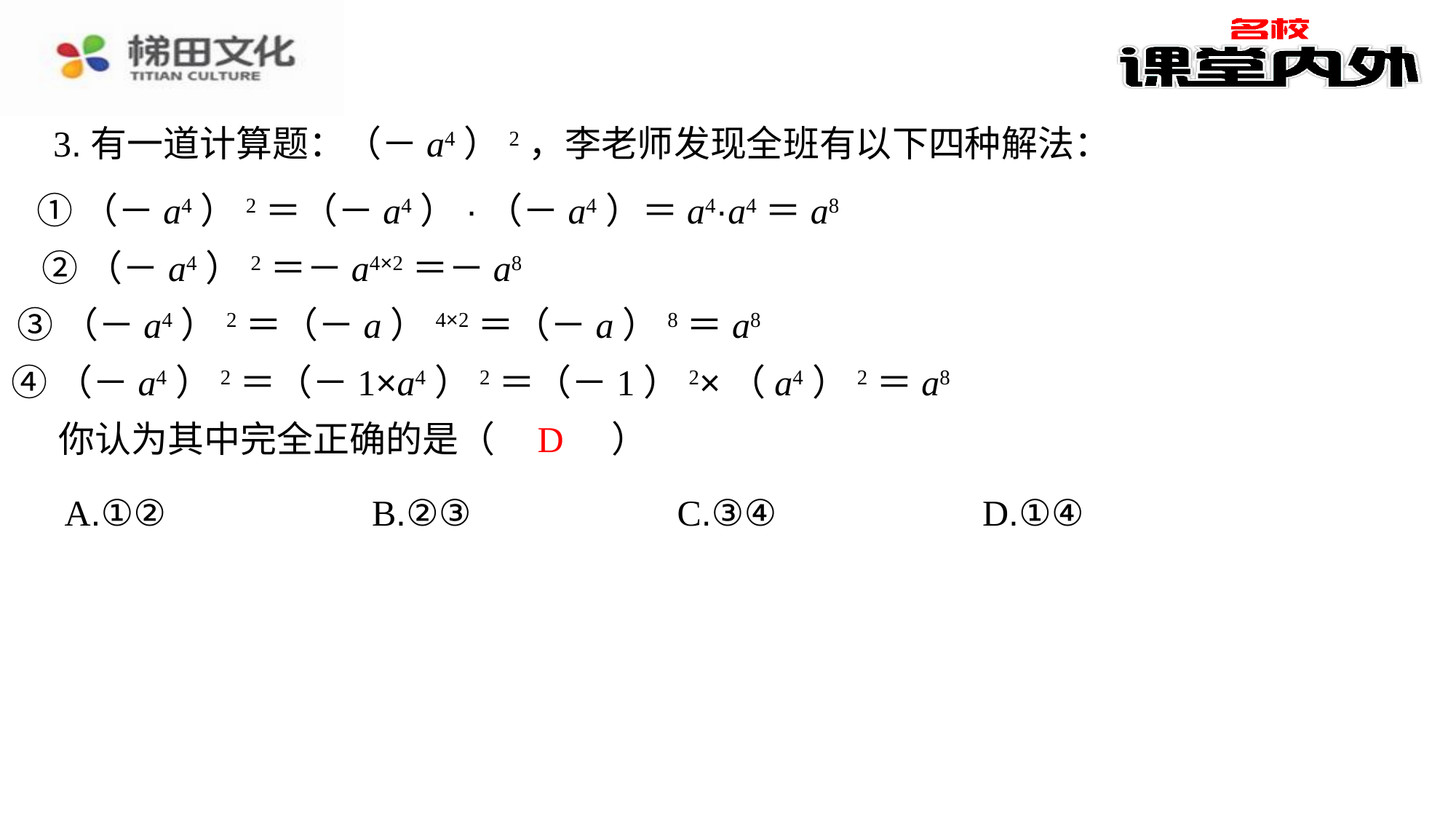

3.有一道计算题：（－a4）2，李老师发现全班有以下四种解法：
①（－a4）2＝（－a4）·（－a4）＝a4·a4＝a8
②（－a4）2＝－a4×2＝－a8
③（－a4）2＝（－a）4×2＝（－a）8＝a8
④（－a4）2＝（－1×a4）2＝（－1）2×（a4）2＝a8
D
你认为其中完全正确的是（　D　）
| A.①② | B.②③ | C.③④ | D.①④ |
| --- | --- | --- | --- |